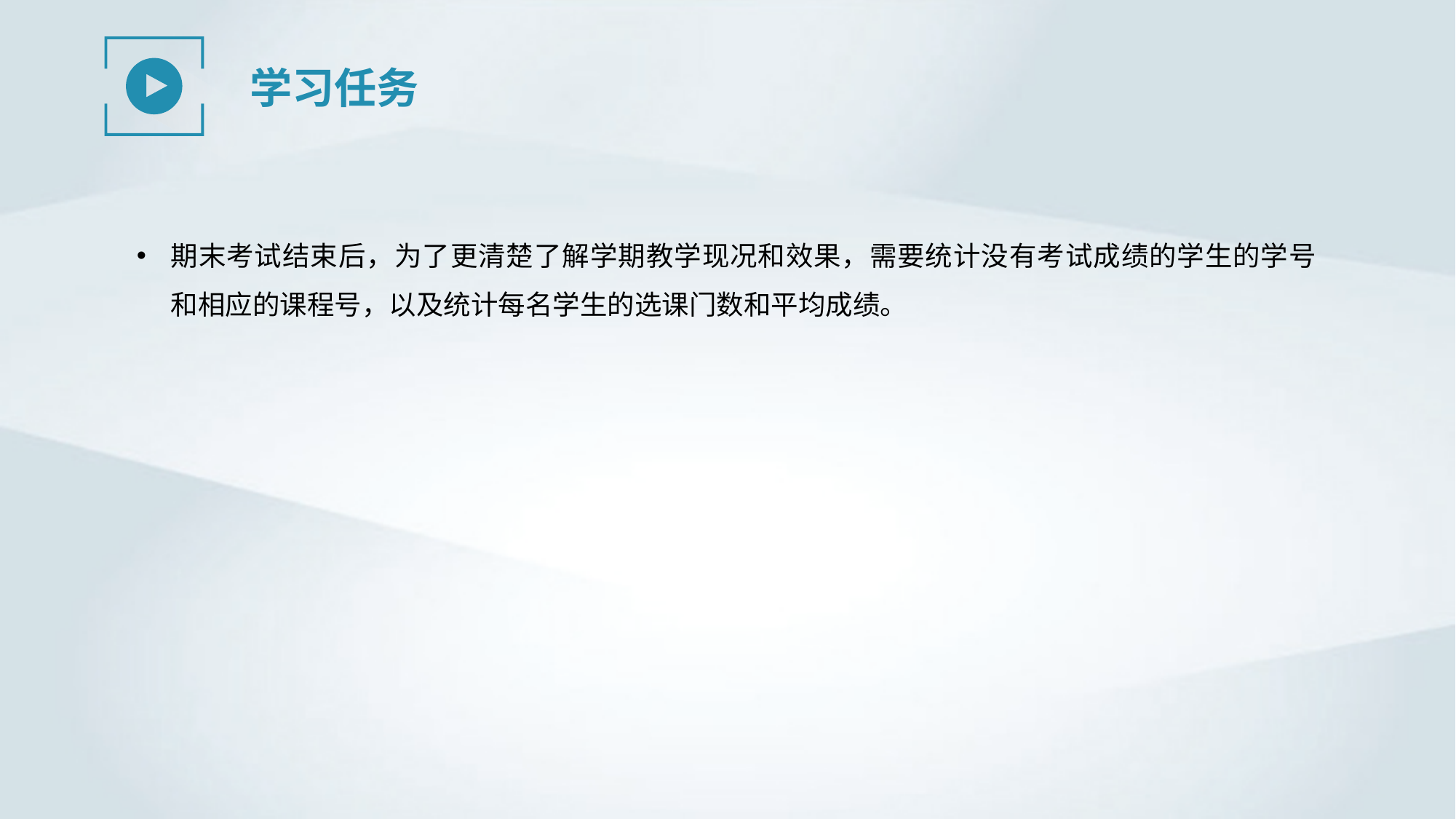

学习任务
期末考试结束后，为了更清楚了解学期教学现况和效果，需要统计没有考试成绩的学生的学号和相应的课程号，以及统计每名学生的选课门数和平均成绩。